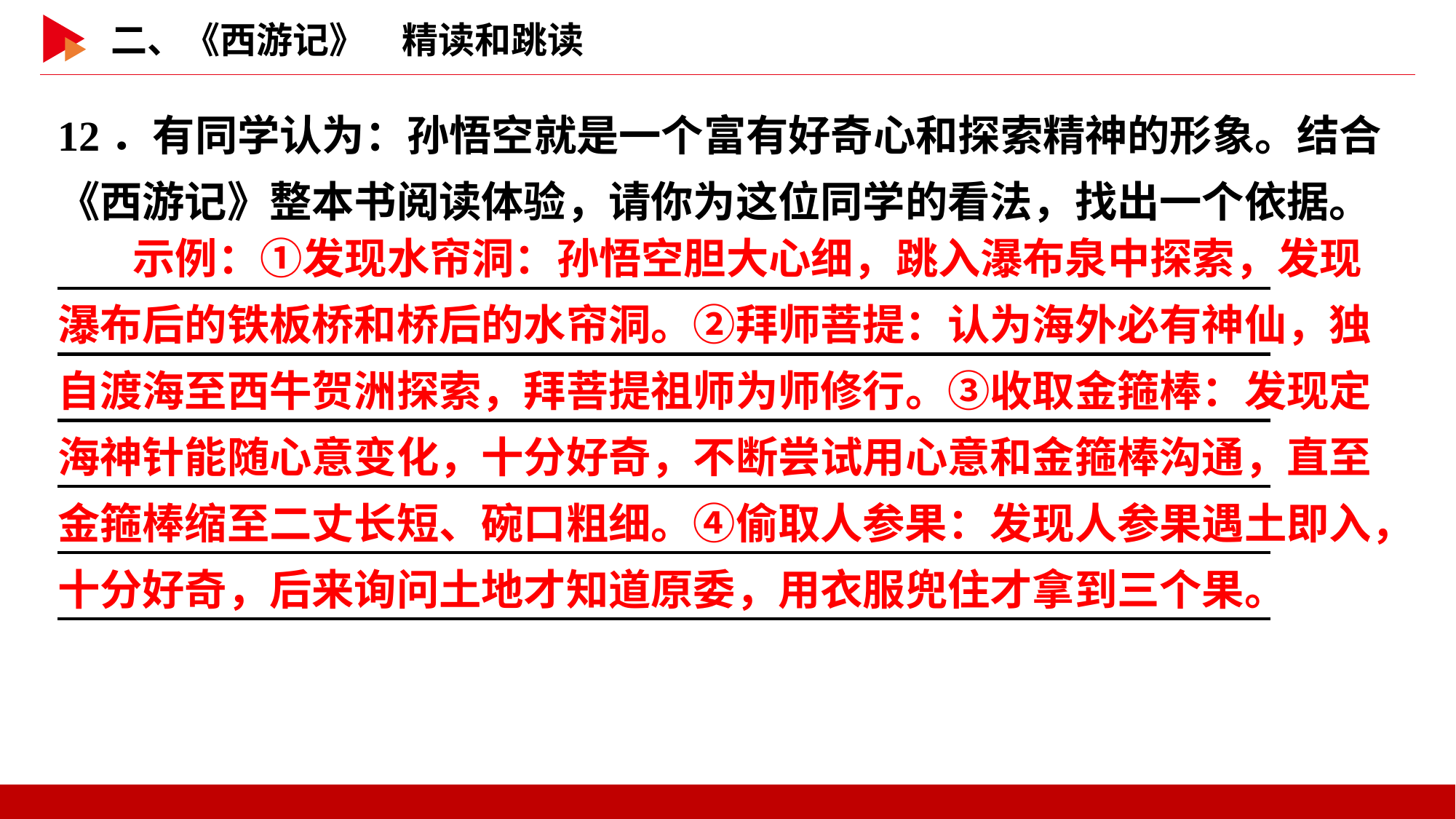

12．有同学认为：孙悟空就是一个富有好奇心和探索精神的形象。结合《西游记》整本书阅读体验，请你为这位同学的看法，找出一个依据。

示例：①发现水帘洞：孙悟空胆大心细，跳入瀑布泉中探索，发现瀑布后的铁板桥和桥后的水帘洞。②拜师菩提：认为海外必有神仙，独自渡海至西牛贺洲探索，拜菩提祖师为师修行。③收取金箍棒：发现定海神针能随心意变化，十分好奇，不断尝试用心意和金箍棒沟通，直至金箍棒缩至二丈长短、碗口粗细。④偷取人参果：发现人参果遇土即入，十分好奇，后来询问土地才知道原委，用衣服兜住才拿到三个果。